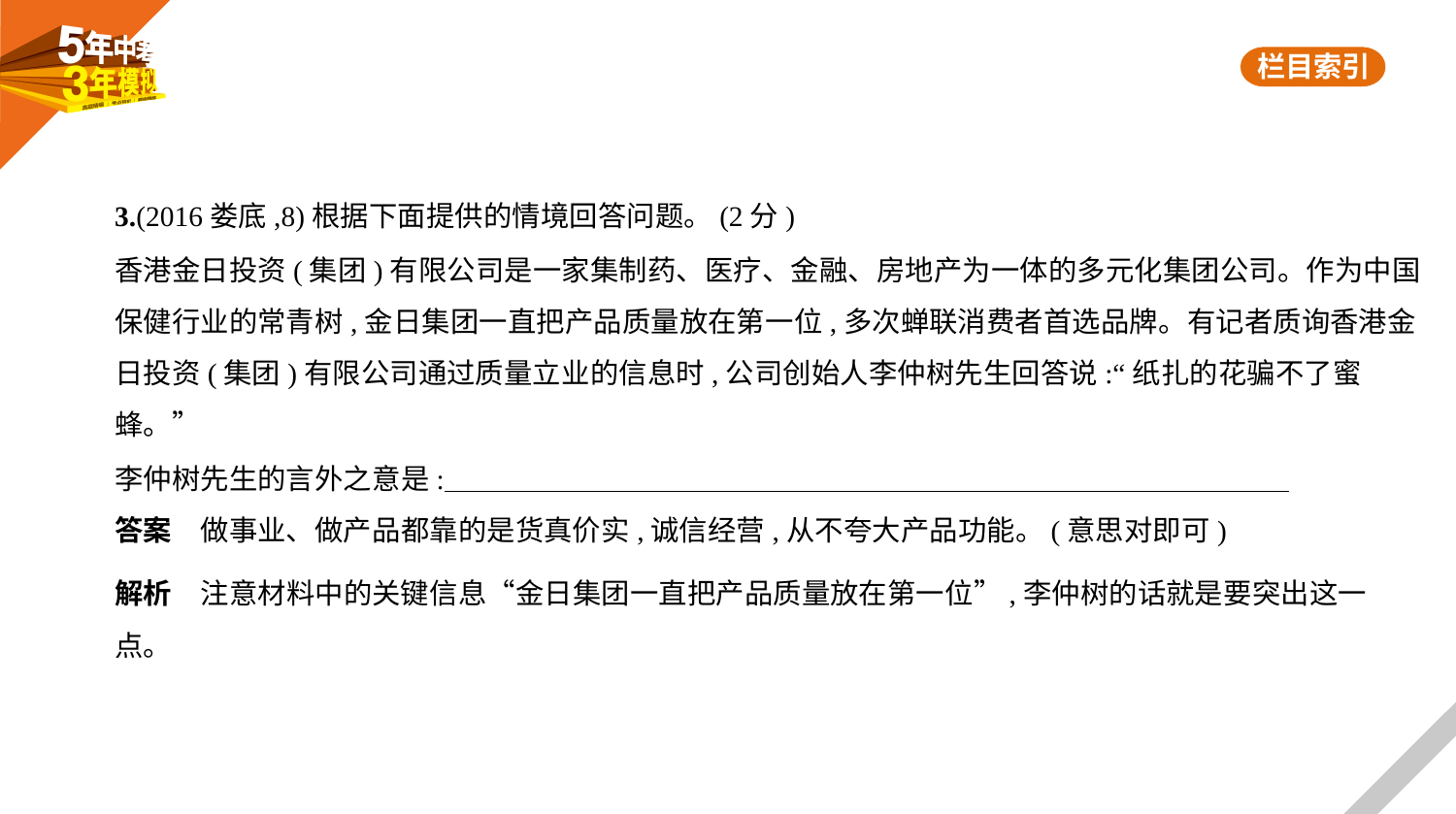

3.(2016娄底,8)根据下面提供的情境回答问题。(2分)
香港金日投资(集团)有限公司是一家集制药、医疗、金融、房地产为一体的多元化集团公司。作为中国
保健行业的常青树,金日集团一直把产品质量放在第一位,多次蝉联消费者首选品牌。有记者质询香港金
日投资(集团)有限公司通过质量立业的信息时,公司创始人李仲树先生回答说:“纸扎的花骗不了蜜
蜂。”
李仲树先生的言外之意是:
答案　做事业、做产品都靠的是货真价实,诚信经营,从不夸大产品功能。(意思对即可)
解析　注意材料中的关键信息“金日集团一直把产品质量放在第一位”,李仲树的话就是要突出这一
点。